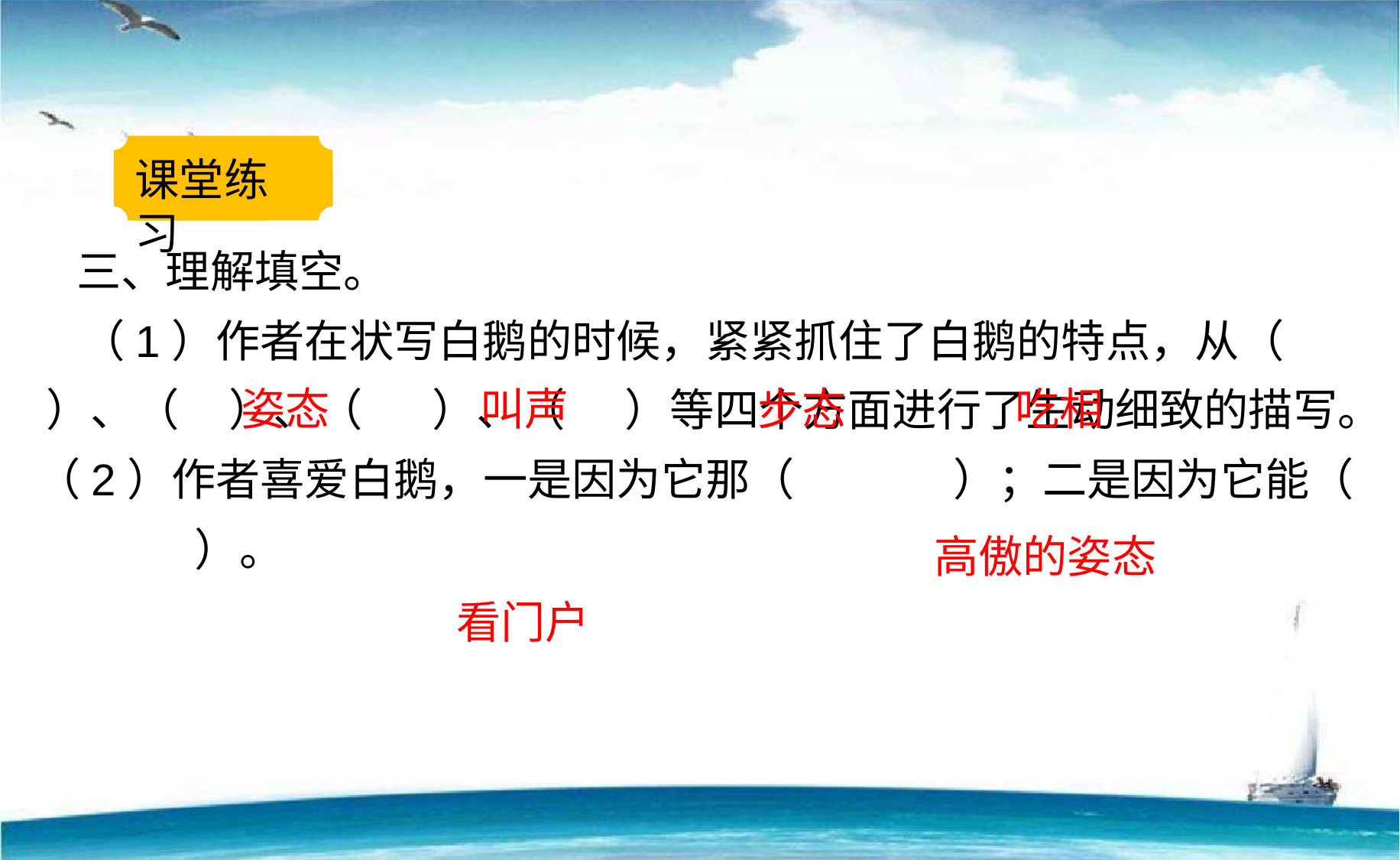

课堂练习

   三、理解填空。
　（1）作者在状写白鹅的时候，紧紧抓住了白鹅的特点，从（     ）、（     ）、（       ）、（      ）等四个方面进行了生动细致的描写。
（2）作者喜爱白鹅，一是因为它那（                ）；二是因为它能（                 ）。

姿态
叫声
步态
吃相
高傲的姿态
看门户